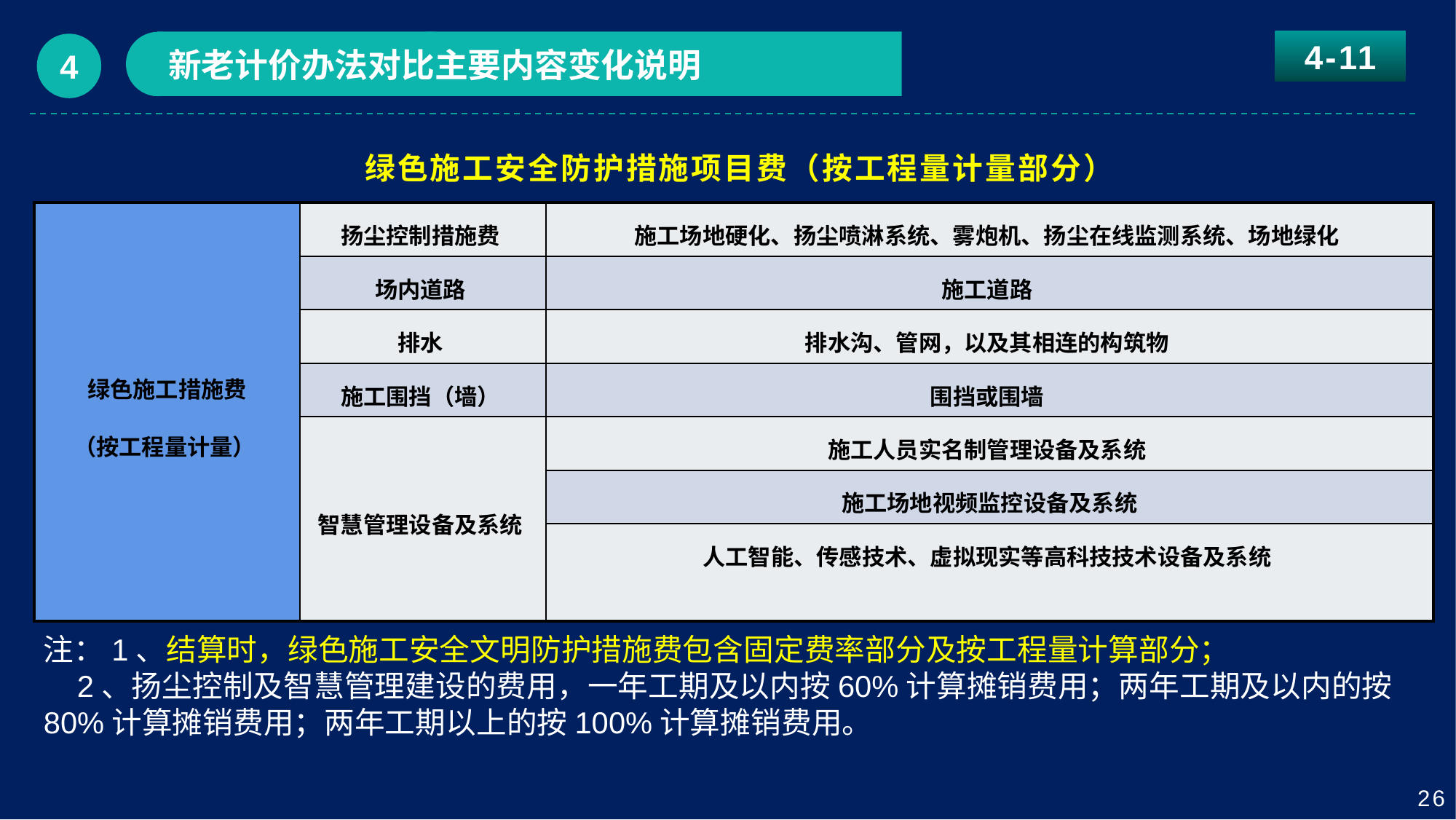

4-11
新老计价办法对比主要内容变化说明

4
绿色施工安全防护措施项目费（按工程量计量部分）
| 绿色施工措施费 （按工程量计量） | 扬尘控制措施费 | 施工场地硬化、扬尘喷淋系统、雾炮机、扬尘在线监测系统、场地绿化 |
| --- | --- | --- |
|  | 场内道路 | 施工道路 |
|  | 排水 | 排水沟、管网，以及其相连的构筑物 |
|  | 施工围挡（墙） | 围挡或围墙 |
|  | 智慧管理设备及系统 | 施工人员实名制管理设备及系统 |
|  |  | 施工场地视频监控设备及系统 |
|  |  | 人工智能、传感技术、虚拟现实等高科技技术设备及系统 |
注：1、结算时，绿色施工安全文明防护措施费包含固定费率部分及按工程量计算部分；
    2、扬尘控制及智慧管理建设的费用，一年工期及以内按60%计算摊销费用；两年工期及以内的按80%计算摊销费用；两年工期以上的按100%计算摊销费用。
26